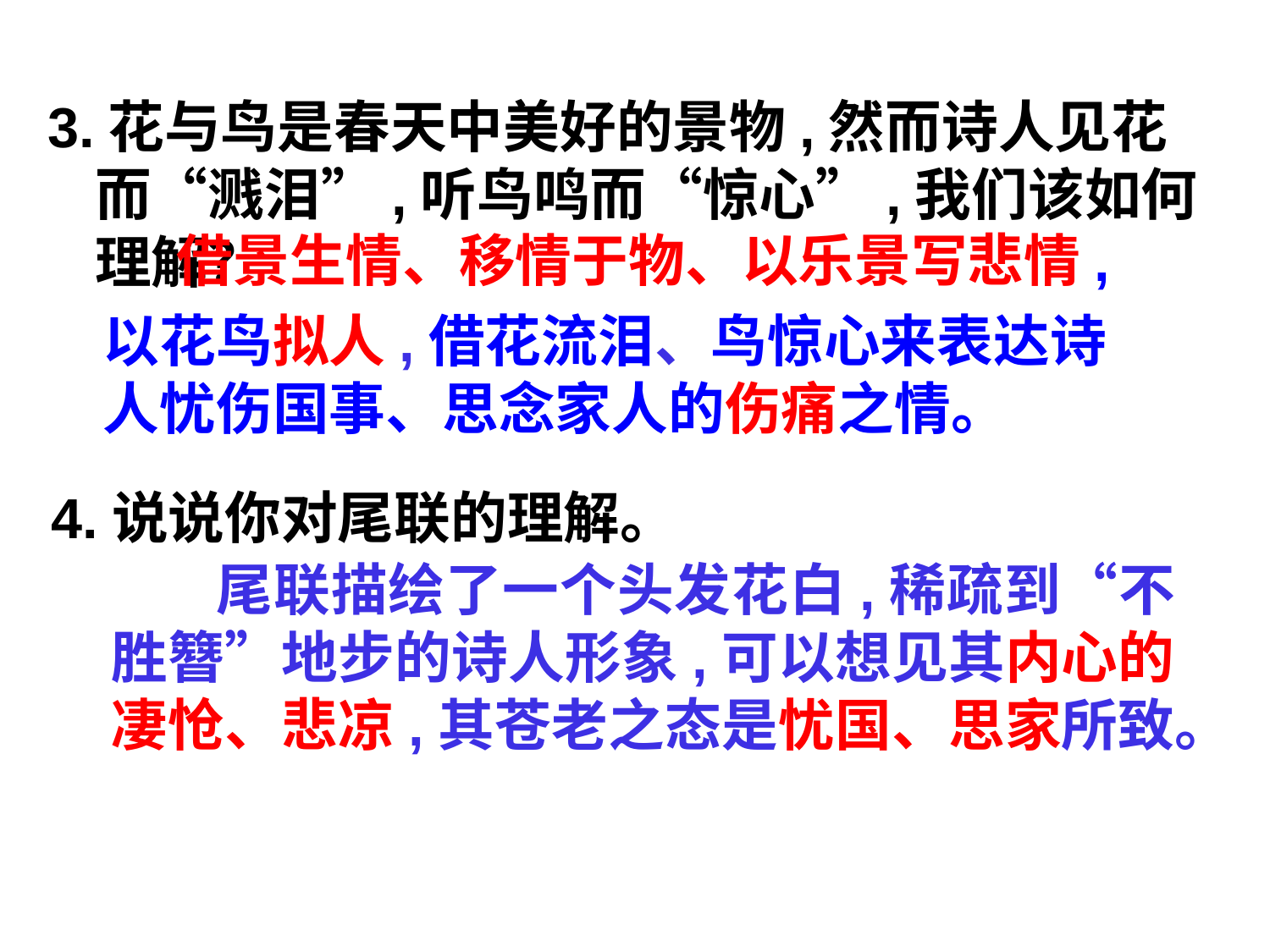

3.花与鸟是春天中美好的景物,然而诗人见花而“溅泪”,听鸟鸣而“惊心”,我们该如何理解？
    借景生情、移情于物、以乐景写悲情,
以花鸟拟人,借花流泪、鸟惊心来表达诗人忧伤国事、思念家人的伤痛之情。
4.说说你对尾联的理解。
  尾联描绘了一个头发花白,稀疏到“不胜簪”地步的诗人形象,可以想见其内心的凄怆、悲凉,其苍老之态是忧国、思家所致。